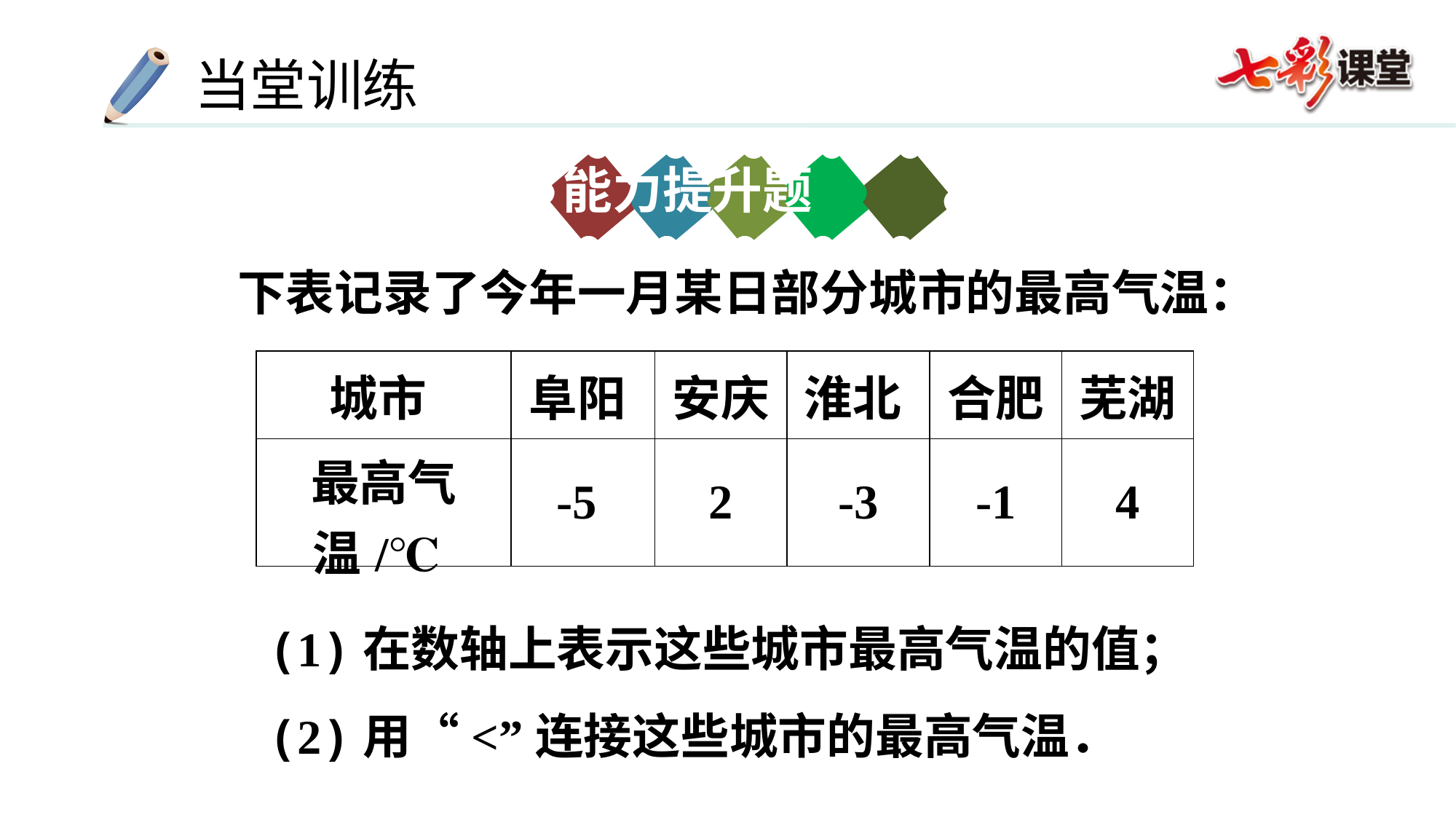

能力提升题

    下表记录了今年一月某日部分城市的最高气温：
| 城市 | 阜阳 | 安庆 | 淮北 | 合肥 | 芜湖 |
| --- | --- | --- | --- | --- | --- |
| 最高气温/℃ | -5 | 2 | -3 | -1 | 4 |
(1)在数轴上表示这些城市最高气温的值；
(2)用“<”连接这些城市的最高气温．